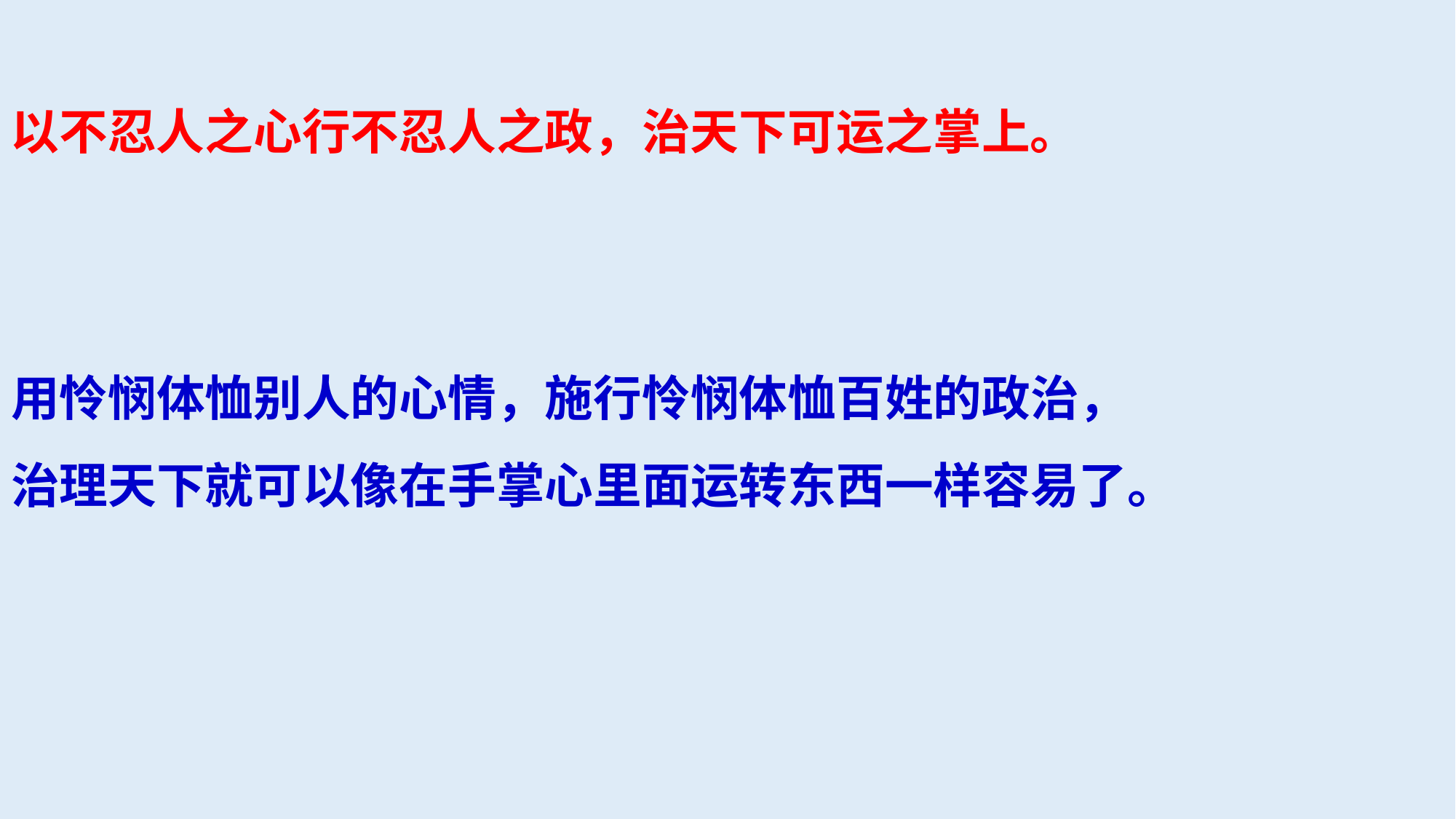

以不忍人之心行不忍人之政，治天下可运之掌上。
用怜悯体恤别人的心情，施行怜悯体恤百姓的政治，
治理天下就可以像在手掌心里面运转东西一样容易了。